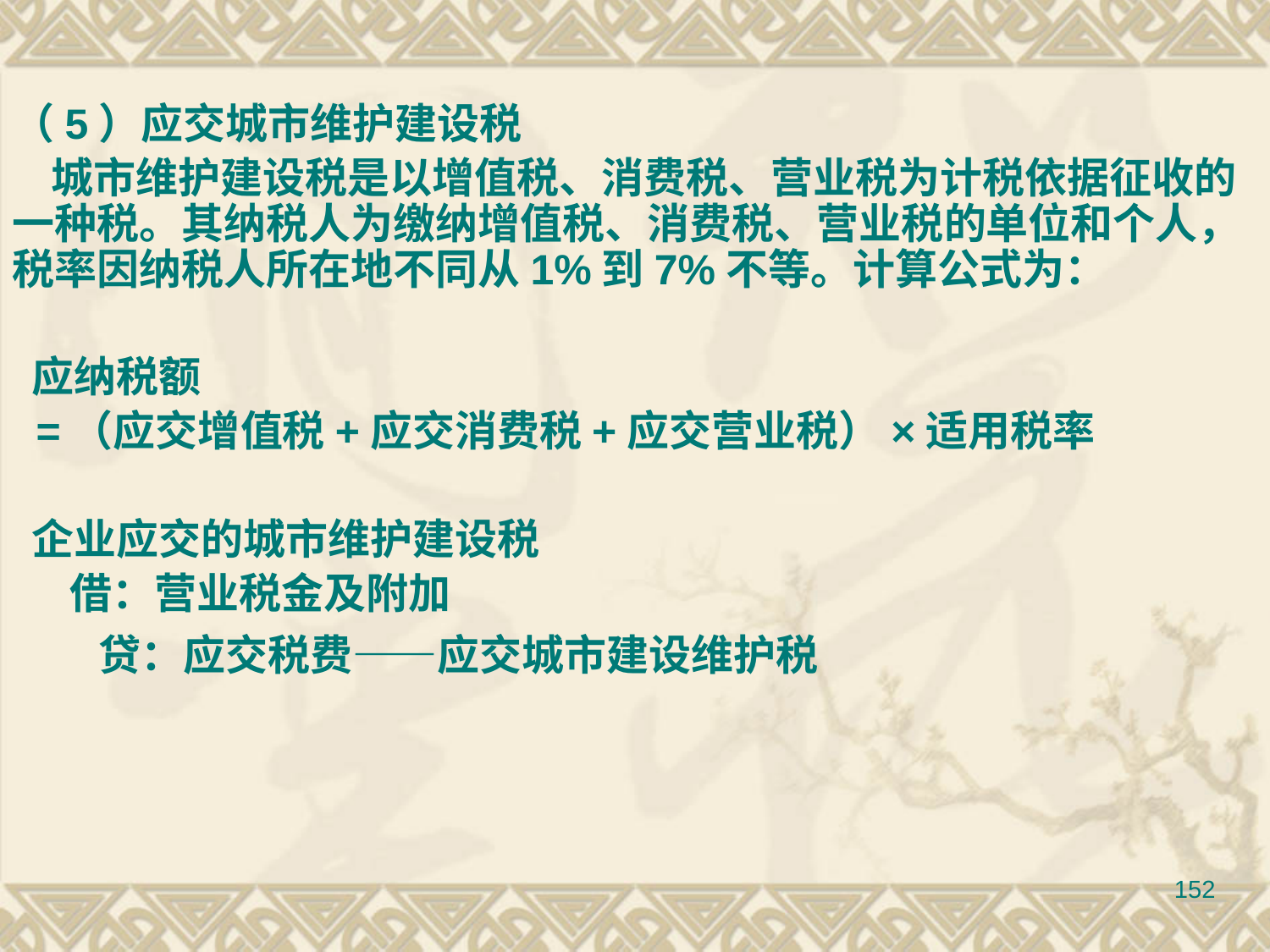

（5）应交城市维护建设税
   城市维护建设税是以增值税、消费税、营业税为计税依据征收的一种税。其纳税人为缴纳增值税、消费税、营业税的单位和个人，税率因纳税人所在地不同从1%到7%不等。计算公式为：

 应纳税额
  =（应交增值税+应交消费税+应交营业税）×适用税率

 企业应交的城市维护建设税
     借：营业税金及附加
        贷：应交税费——应交城市建设维护税

152